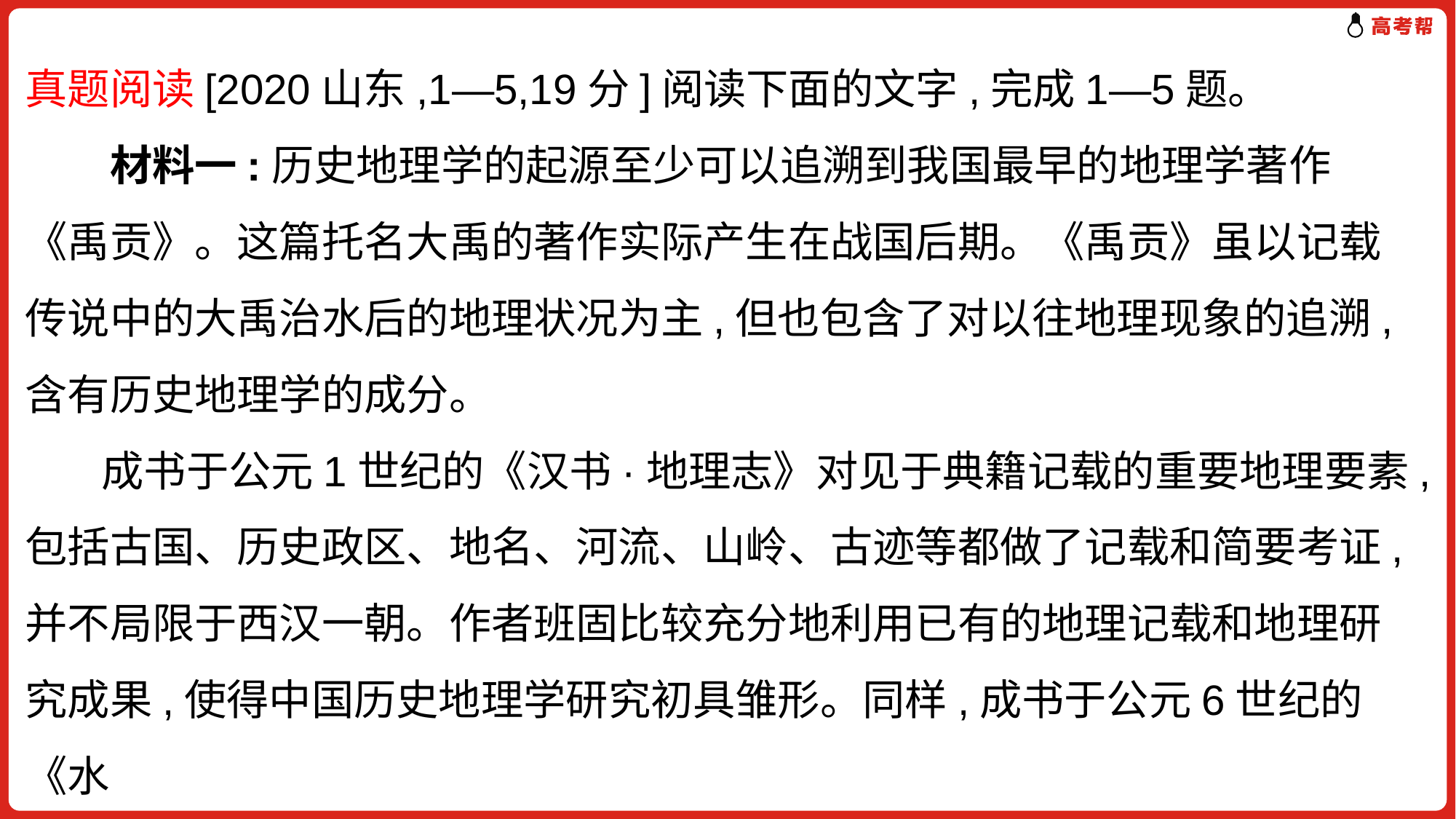

真题阅读[2020山东,1—5,19分]阅读下面的文字,完成1—5题。
　　材料一:历史地理学的起源至少可以追溯到我国最早的地理学著作《禹贡》。这篇托名大禹的著作实际产生在战国后期。《禹贡》虽以记载传说中的大禹治水后的地理状况为主,但也包含了对以往地理现象的追溯,含有历史地理学的成分。
       成书于公元1世纪的《汉书·地理志》对见于典籍记载的重要地理要素,包括古国、历史政区、地名、河流、山岭、古迹等都做了记载和简要考证,并不局限于西汉一朝。作者班固比较充分地利用已有的地理记载和地理研究成果,使得中国历史地理学研究初具雏形。同样,成书于公元6世纪的《水